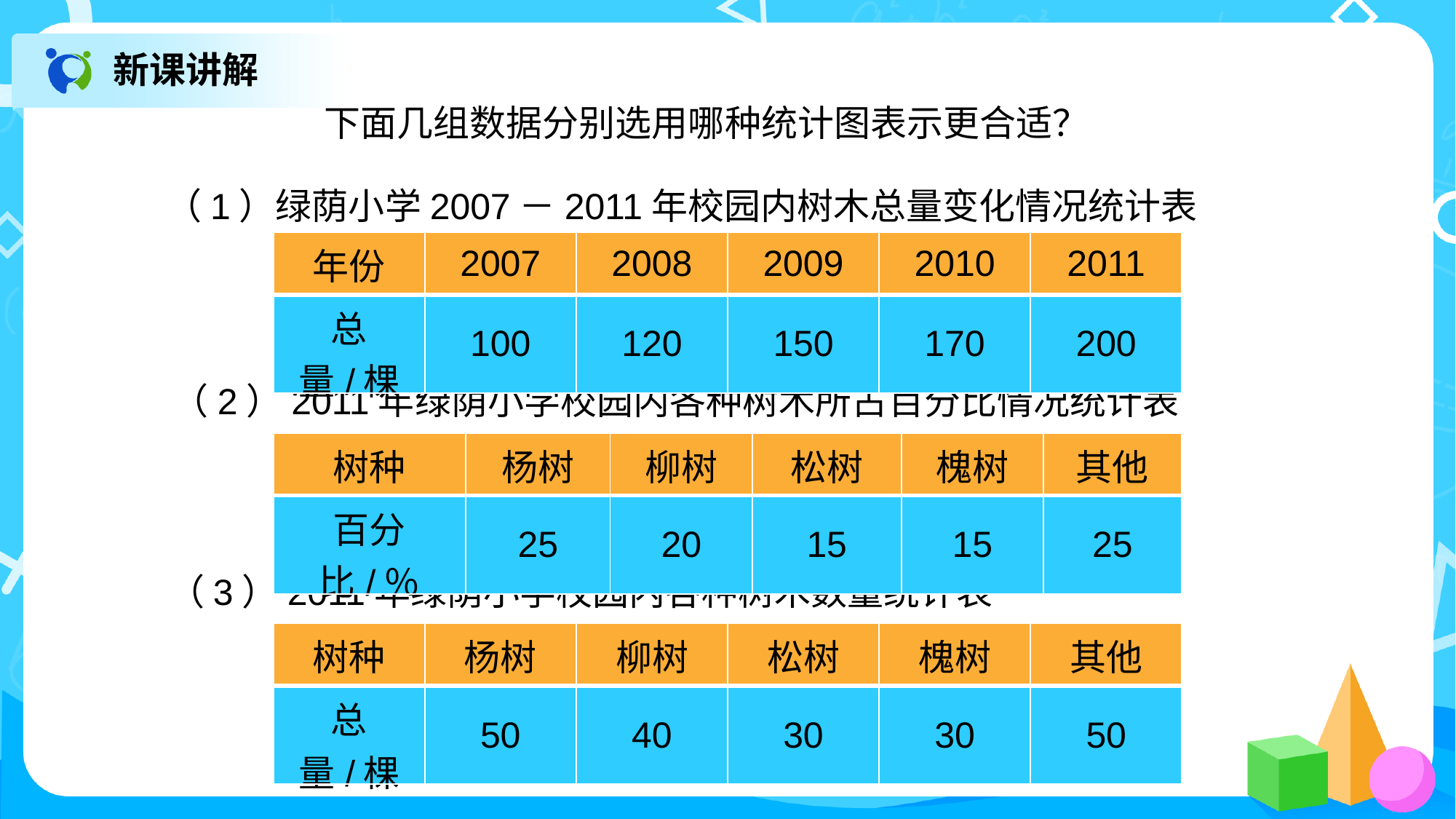

新课讲解
下面几组数据分别选用哪种统计图表示更合适？
（1）绿荫小学2007－2011年校园内树木总量变化情况统计表
| 年份 | 2007 | 2008 | 2009 | 2010 | 2011 |
| --- | --- | --- | --- | --- | --- |
| 总量/棵 | 100 | 120 | 150 | 170 | 200 |
（2）2011年绿荫小学校园内各种树木所占百分比情况统计表
| 树种 | 杨树 | 柳树 | 松树 | 槐树 | 其他 |
| --- | --- | --- | --- | --- | --- |
| 百分比/％ | 25 | 20 | 15 | 15 | 25 |
（3）2011年绿荫小学校园内各种树木数量统计表
| 树种 | 杨树 | 柳树 | 松树 | 槐树 | 其他 |
| --- | --- | --- | --- | --- | --- |
| 总量/棵 | 50 | 40 | 30 | 30 | 50 |